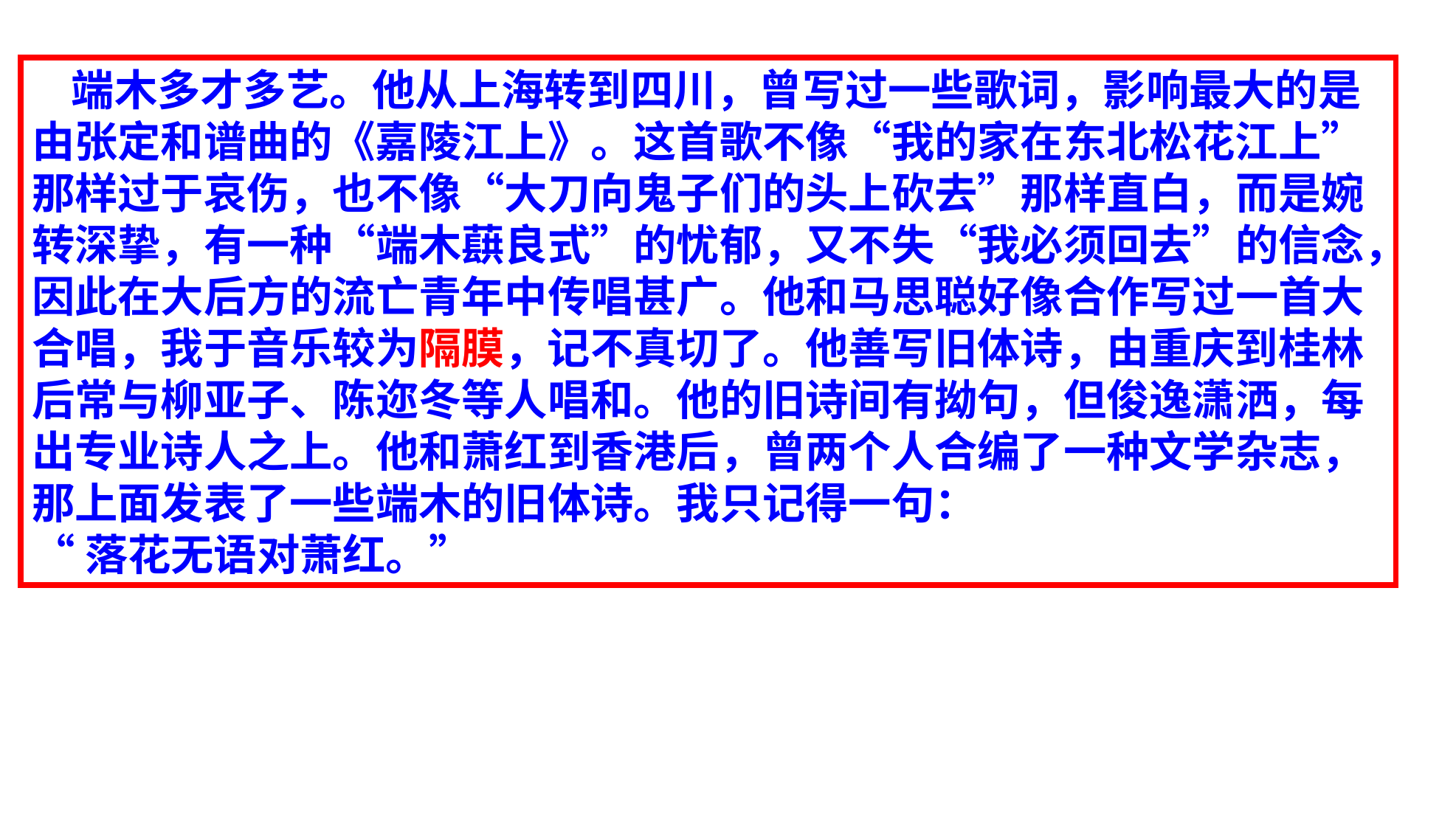

端木多才多艺。他从上海转到四川，曾写过一些歌词，影响最大的是由张定和谱曲的《嘉陵江上》。这首歌不像“我的家在东北松花江上”那样过于哀伤，也不像“大刀向鬼子们的头上砍去”那样直白，而是婉转深挚，有一种“端木蕻良式”的忧郁，又不失“我必须回去”的信念，因此在大后方的流亡青年中传唱甚广。他和马思聪好像合作写过一首大合唱，我于音乐较为隔膜，记不真切了。他善写旧体诗，由重庆到桂林后常与柳亚子、陈迩冬等人唱和。他的旧诗间有拗句，但俊逸潇洒，每出专业诗人之上。他和萧红到香港后，曾两个人合编了一种文学杂志，那上面发表了一些端木的旧体诗。我只记得一句：
“落花无语对萧红。”